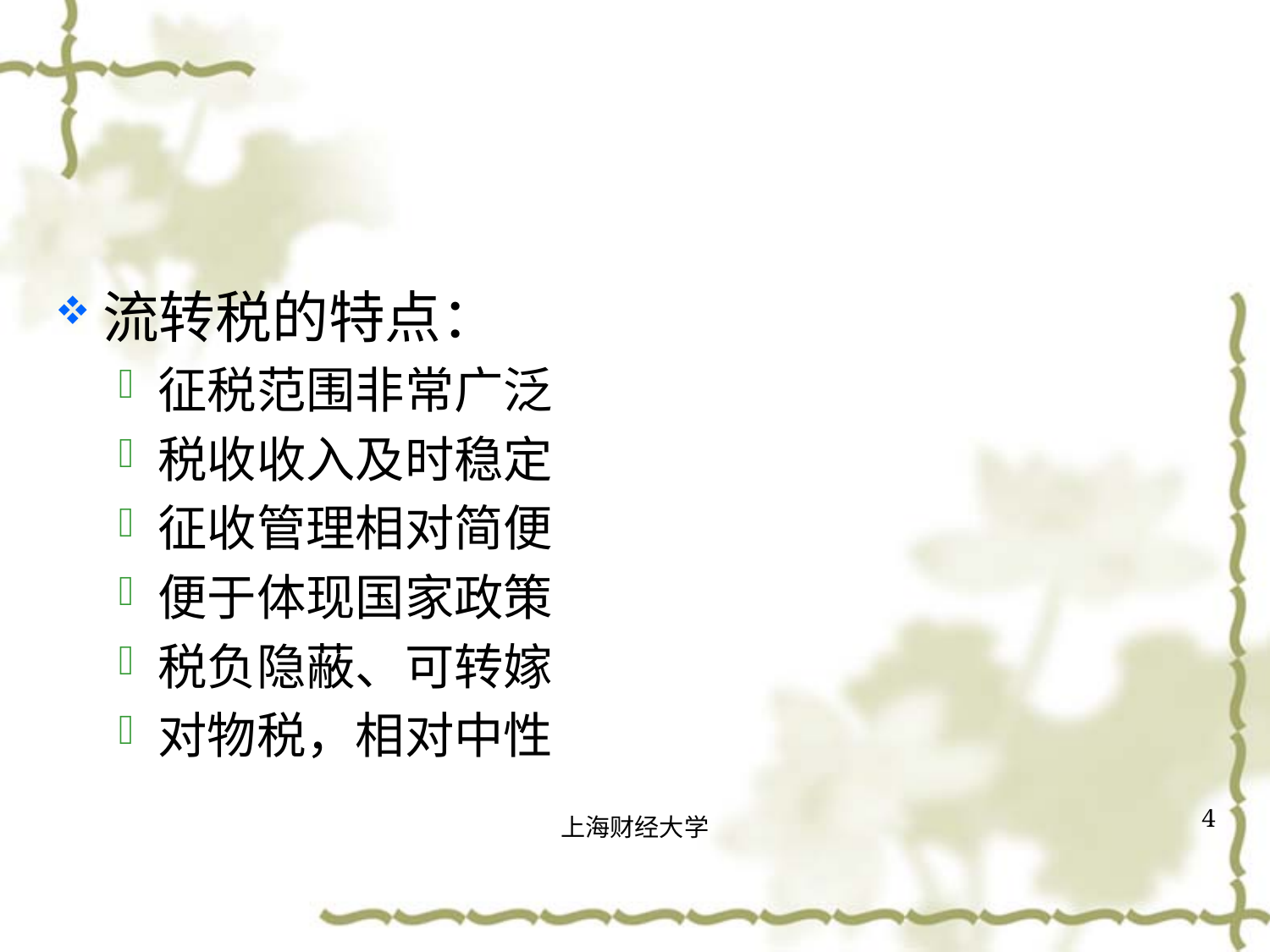

#
流转税的特点：
征税范围非常广泛
税收收入及时稳定
征收管理相对简便
便于体现国家政策
税负隐蔽、可转嫁
对物税，相对中性
4
上海财经大学